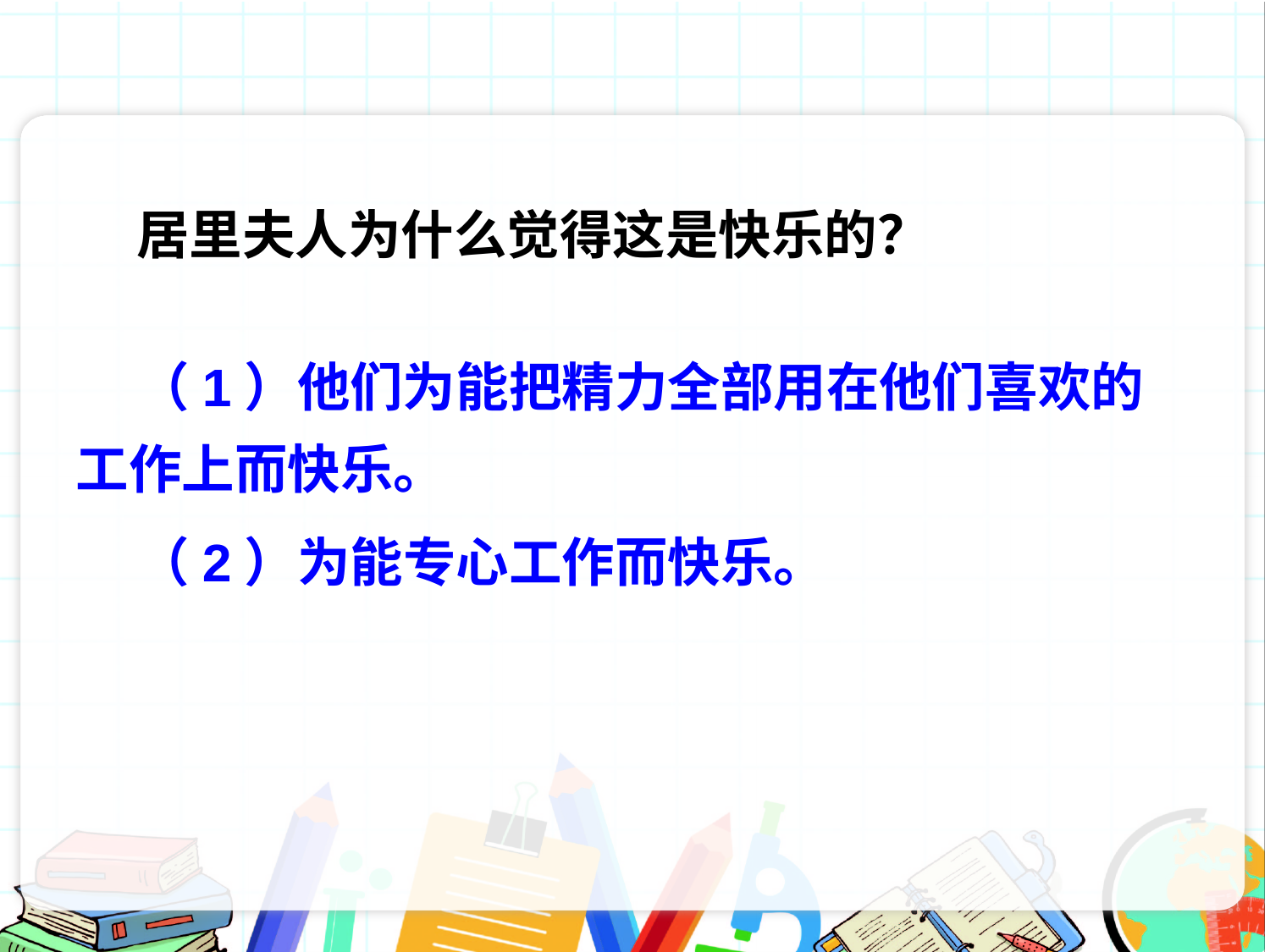

居里夫人为什么觉得这是快乐的？
    （1）他们为能把精力全部用在他们喜欢的工作上而快乐。
    （2）为能专心工作而快乐。